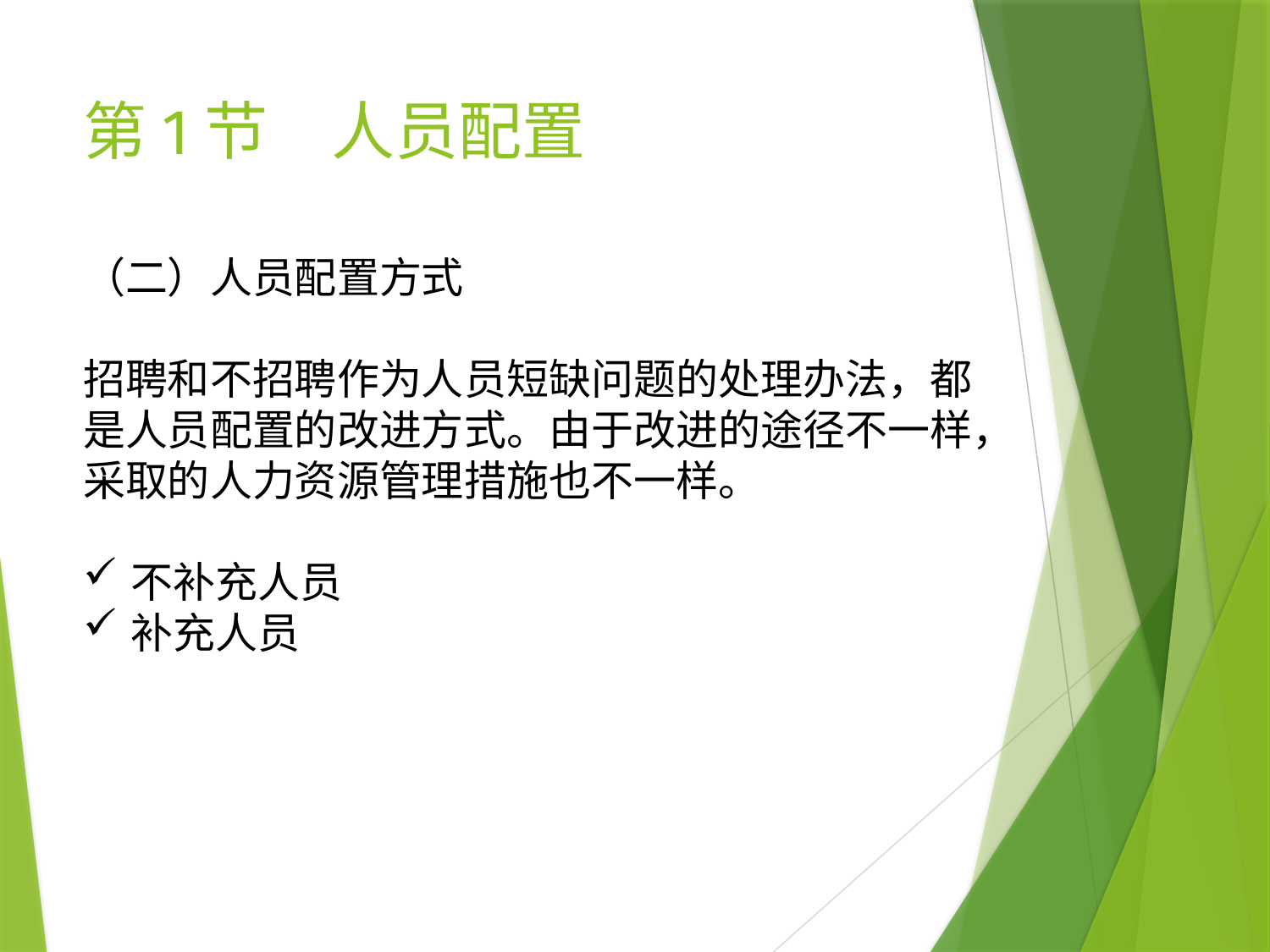

# 第1节　人员配置
（二）人员配置方式

招聘和不招聘作为人员短缺问题的处理办法，都是人员配置的改进方式。由于改进的途径不一样，采取的人力资源管理措施也不一样。

不补充人员
补充人员